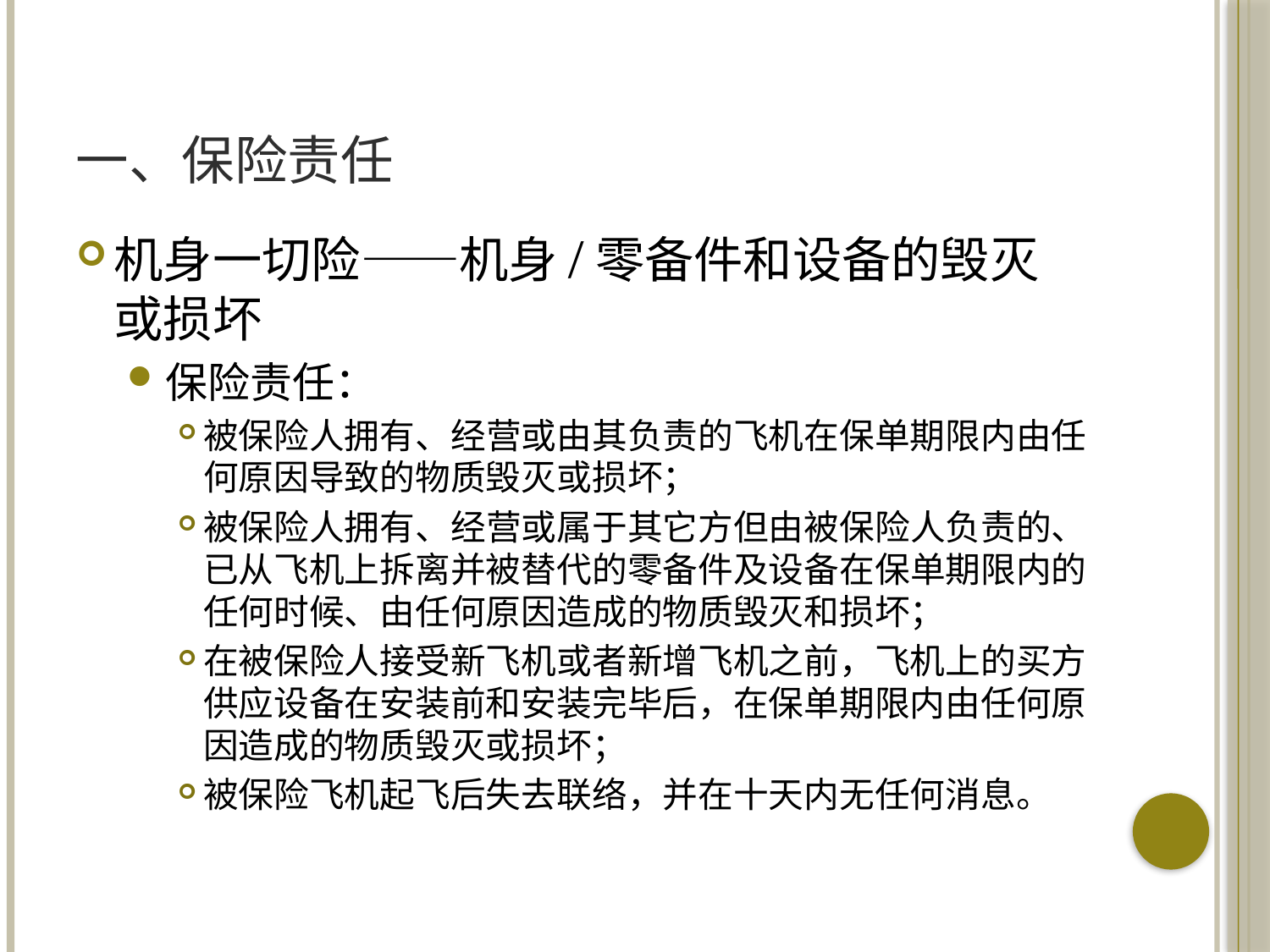

# 一、保险责任
机身一切险——机身/零备件和设备的毁灭或损坏
保险责任：
被保险人拥有、经营或由其负责的飞机在保单期限内由任何原因导致的物质毁灭或损坏；
被保险人拥有、经营或属于其它方但由被保险人负责的、已从飞机上拆离并被替代的零备件及设备在保单期限内的任何时候、由任何原因造成的物质毁灭和损坏；
在被保险人接受新飞机或者新增飞机之前，飞机上的买方供应设备在安装前和安装完毕后，在保单期限内由任何原因造成的物质毁灭或损坏；
被保险飞机起飞后失去联络，并在十天内无任何消息。